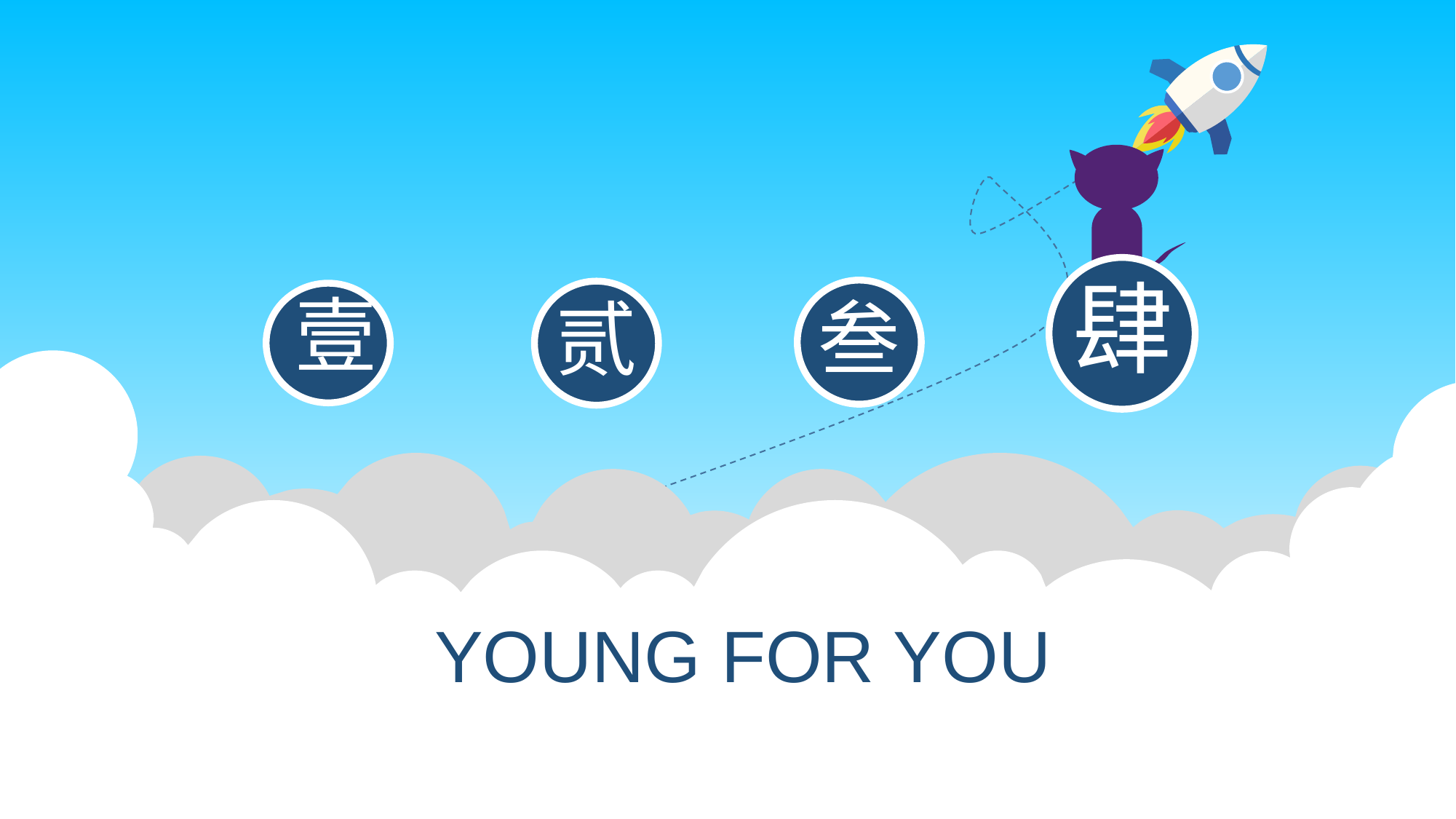

肆
壹

叁

贰

YOUNG FOR YOU